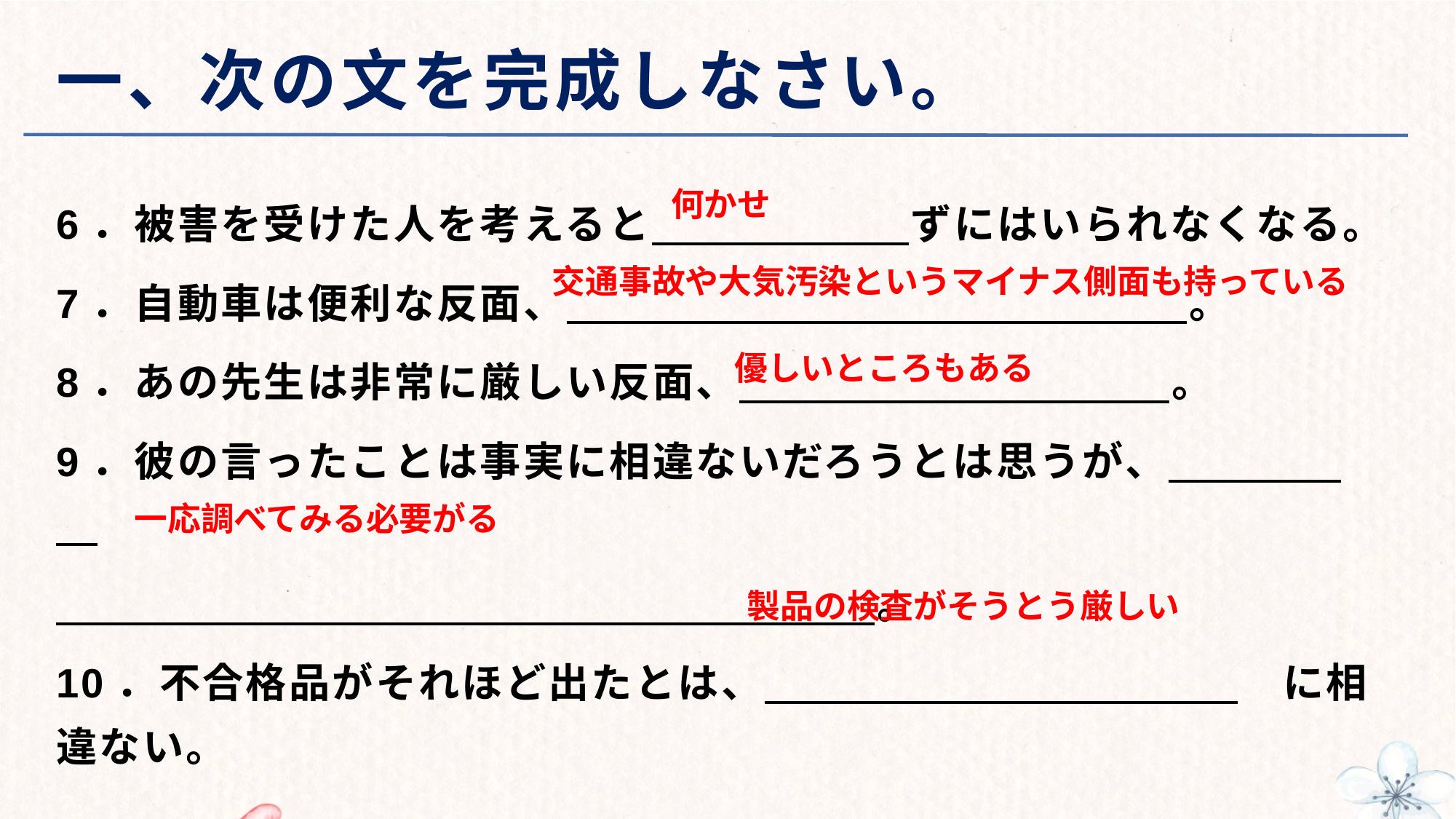

# 一、次の文を完成しなさい。
6．被害を受けた人を考えると　　　　　　ずにはいられなくなる。
7．自動車は便利な反面、　　　　　　　　　　　　         。
8．あの先生は非常に厳しい反面、　　　　　　　　　　。
9．彼の言ったことは事実に相違ないだろうとは思うが、
　　　　　　　　　　　　　　　　　　　。
10．不合格品がそれほど出たとは、　　　　　　　　　　　　に相違ない。

何かせ
交通事故や大気汚染というマイナス側面も持っている
優しいところもある
一応調べてみる必要がる
製品の検査がそうとう厳しい